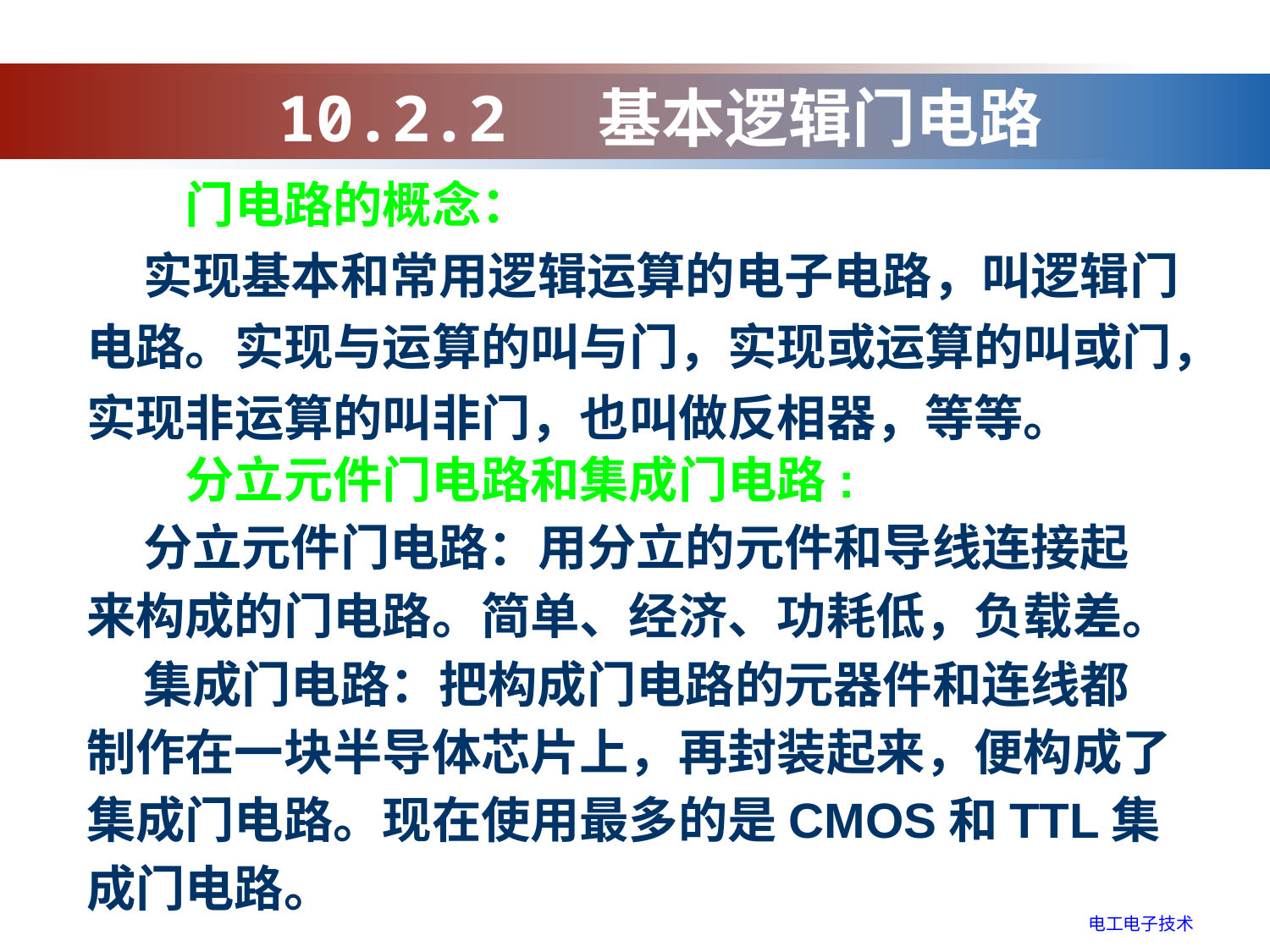

10.2.2  基本逻辑门电路
　　门电路的概念：
    实现基本和常用逻辑运算的电子电路，叫逻辑门电路。实现与运算的叫与门，实现或运算的叫或门，实现非运算的叫非门，也叫做反相器，等等。
　　分立元件门电路和集成门电路:
    分立元件门电路：用分立的元件和导线连接起
来构成的门电路。简单、经济、功耗低，负载差。
    集成门电路：把构成门电路的元器件和连线都
制作在一块半导体芯片上，再封装起来，便构成了集成门电路。现在使用最多的是CMOS和TTL集成门电路。
电工电子技术
49